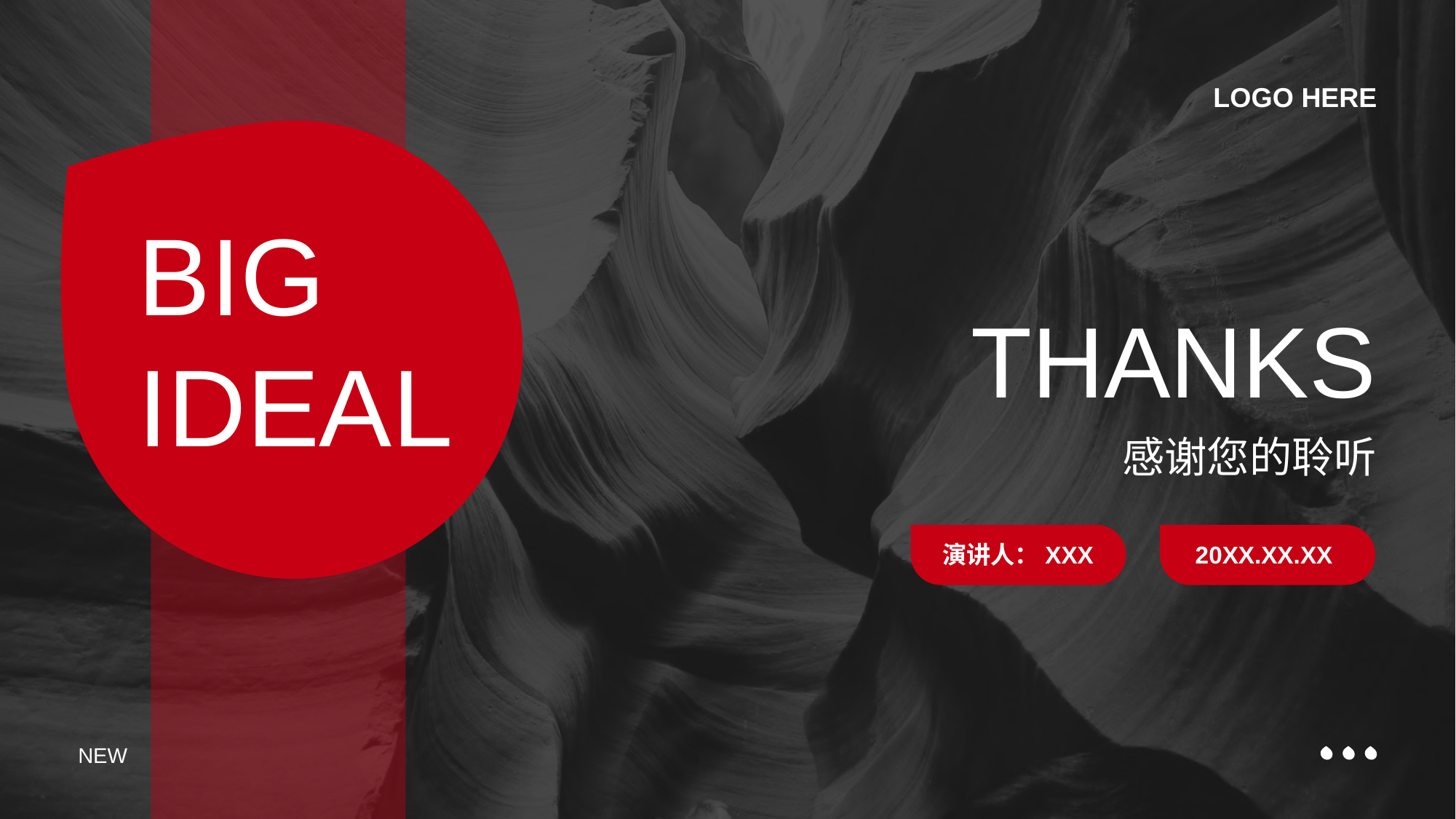

LOGO HERE
# THANKS
BIG
IDEAL
感谢您的聆听

演讲人：XXX
20XX.XX.XX
NEW